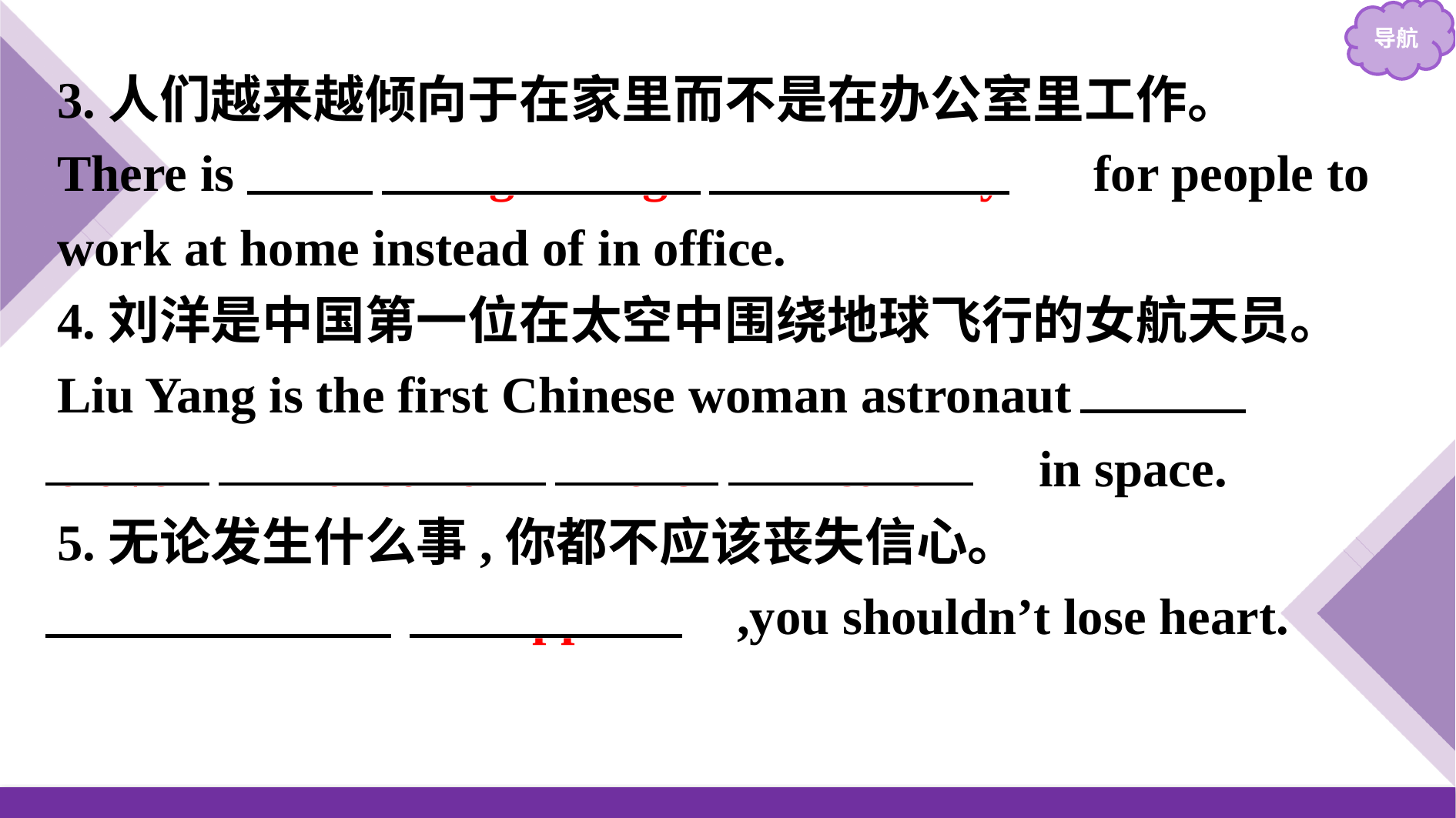

3.人们越来越倾向于在家里而不是在办公室里工作。
There is 　a　 　growing　 　tendency　 for people to work at home instead of in office.
4.刘洋是中国第一位在太空中围绕地球飞行的女航天员。
Liu Yang is the first Chinese woman astronaut 　to　 　travel　 　around　 　the　 　earth　 in space.
5.无论发生什么事,你都不应该丧失信心。
　Whatever　 　happens　,you shouldn’t lose heart.